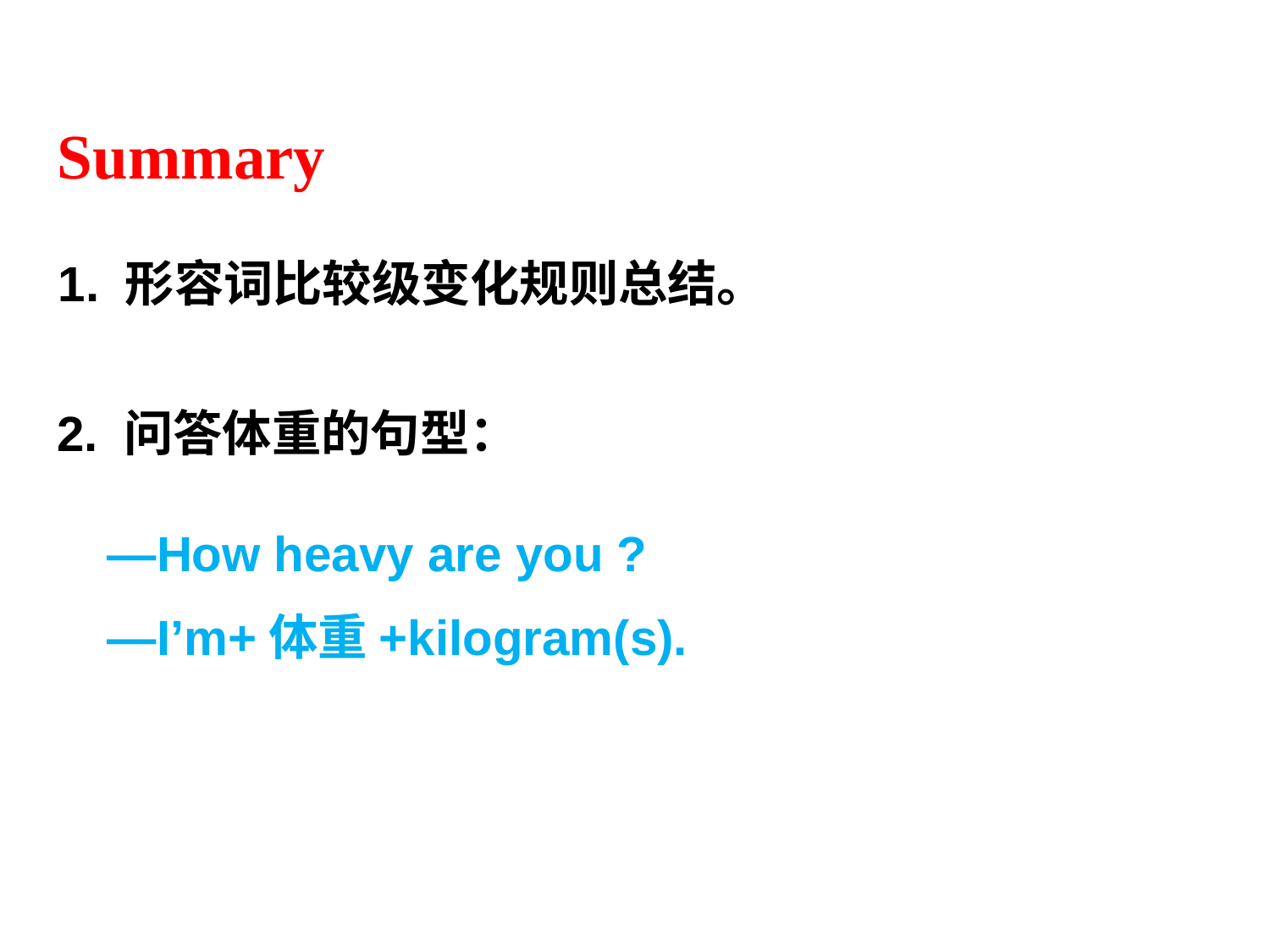

Summary
1. 形容词比较级变化规则总结。
2. 问答体重的句型：
—How heavy are you ?
—I’m+体重+kilogram(s).